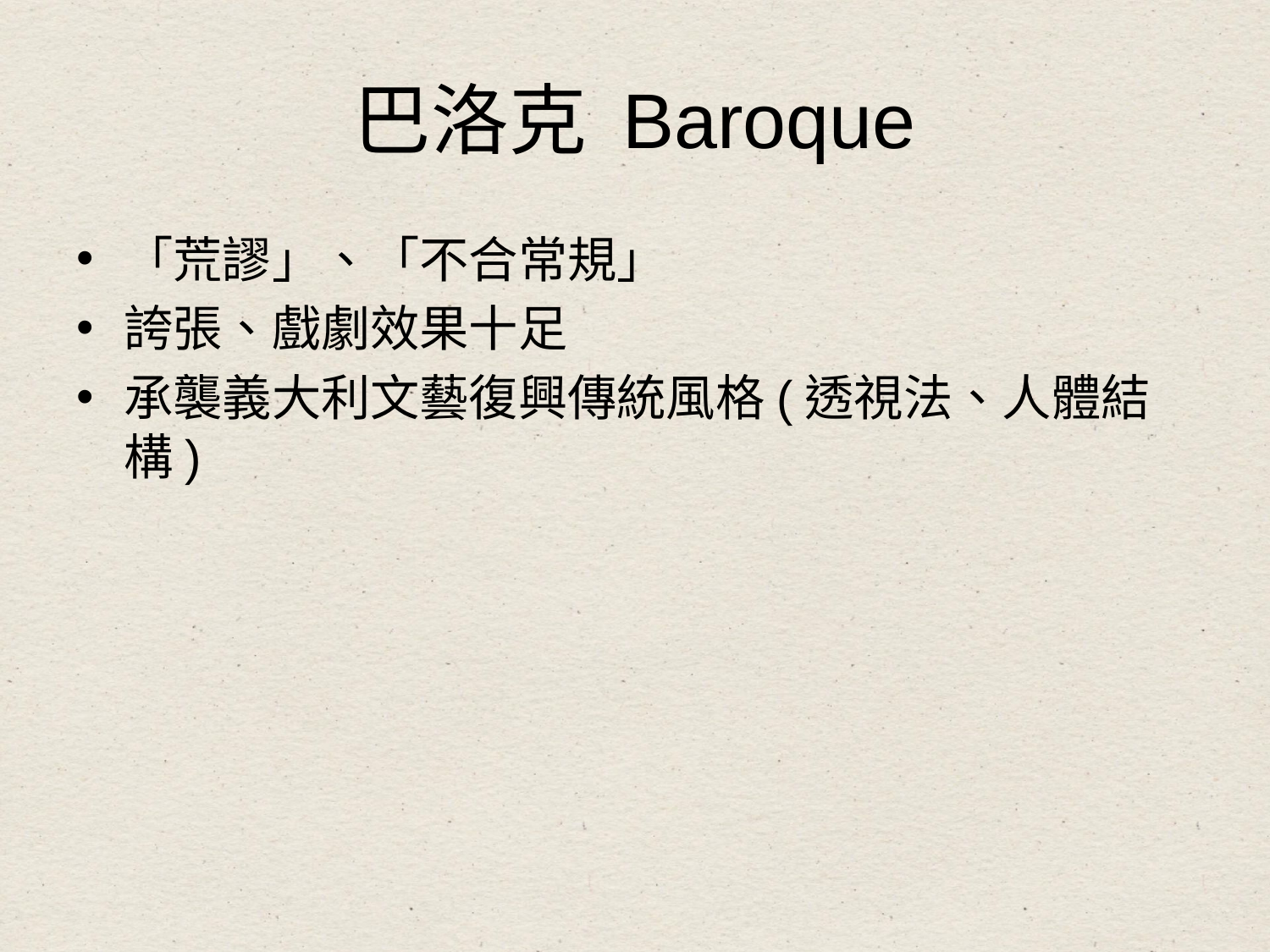

# 巴洛克 Baroque
「荒謬」、「不合常規」
誇張、戲劇效果十足
承襲義大利文藝復興傳統風格(透視法、人體結構)